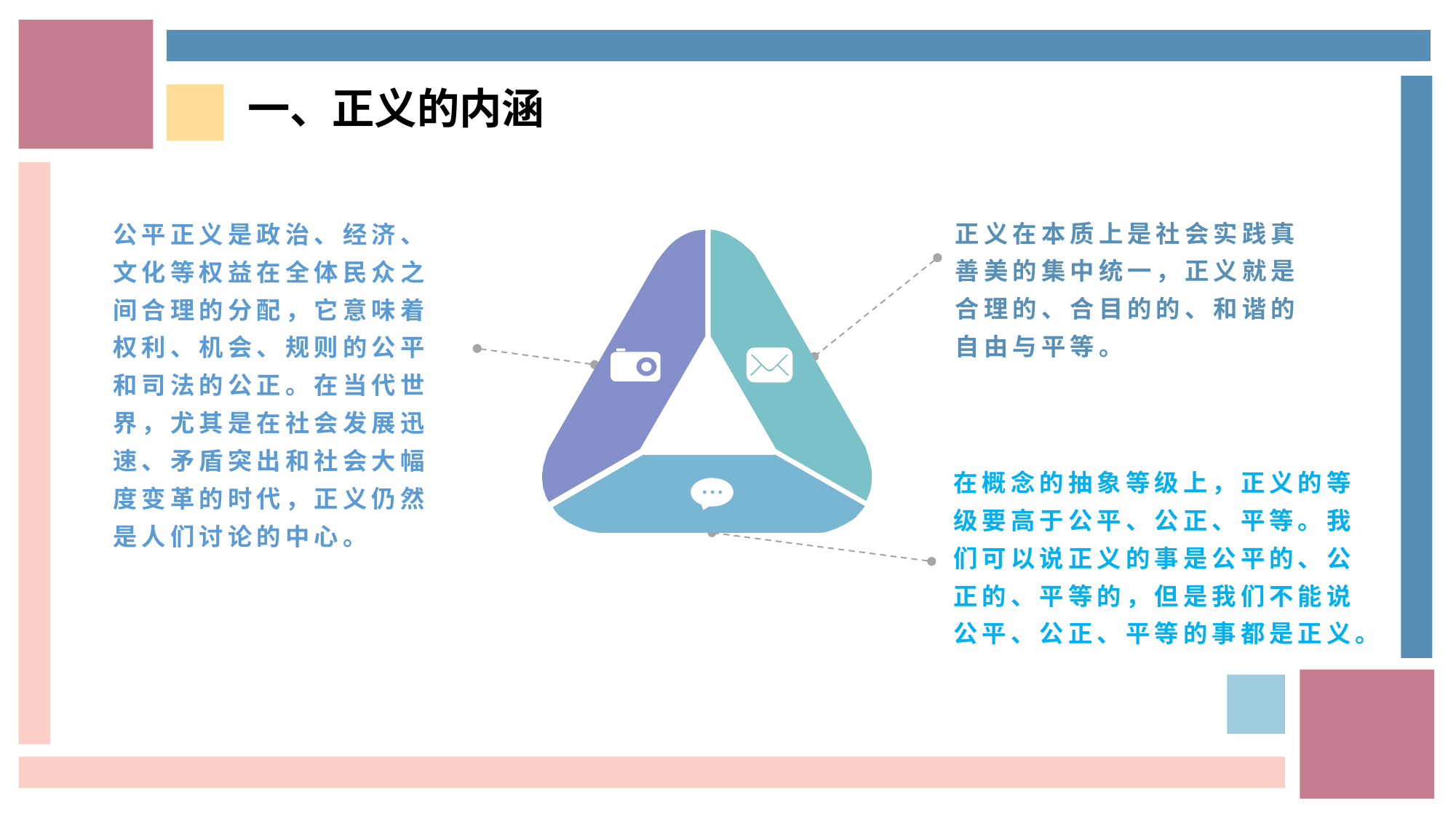

一、正义的内涵

公平正义是政治、经济、文化等权益在全体民众之间合理的分配，它意味着权利、机会、规则的公平和司法的公正。在当代世界，尤其是在社会发展迅速、矛盾突出和社会大幅度变革的时代，正义仍然是人们讨论的中心。
正义在本质上是社会实践真善美的集中统一，正义就是合理的、合目的的、和谐的自由与平等。

在概念的抽象等级上，正义的等级要高于公平、公正、平等。我们可以说正义的事是公平的、公正的、平等的，但是我们不能说公平、公正、平等的事都是正义。